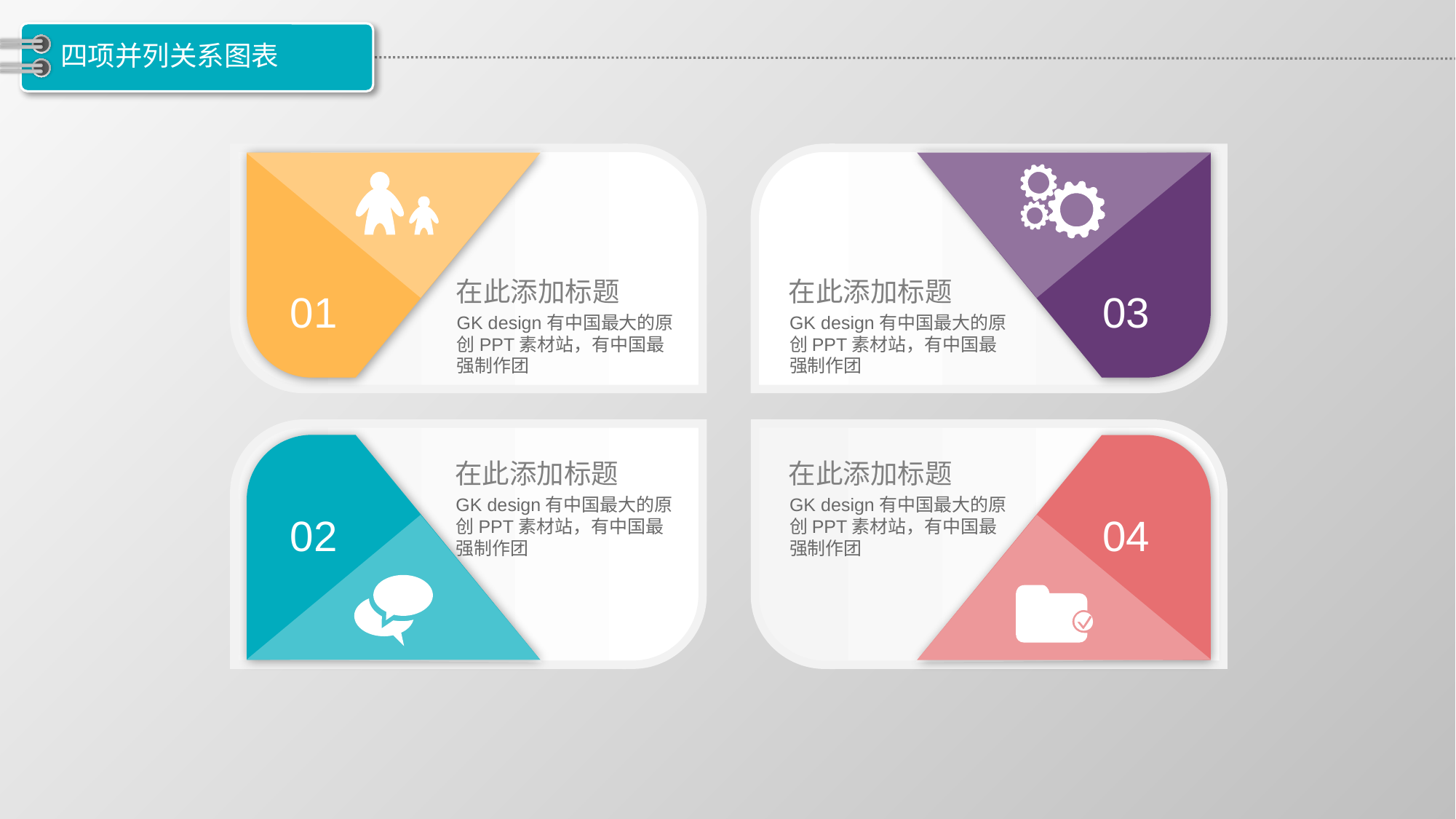

# 四项并列关系图表

在此添加标题
GK design有中国最大的原创PPT素材站，有中国最强制作团
在此添加标题
GK design有中国最大的原创PPT素材站，有中国最强制作团
01
03

在此添加标题
GK design有中国最大的原创PPT素材站，有中国最强制作团
在此添加标题
GK design有中国最大的原创PPT素材站，有中国最强制作团
02
04